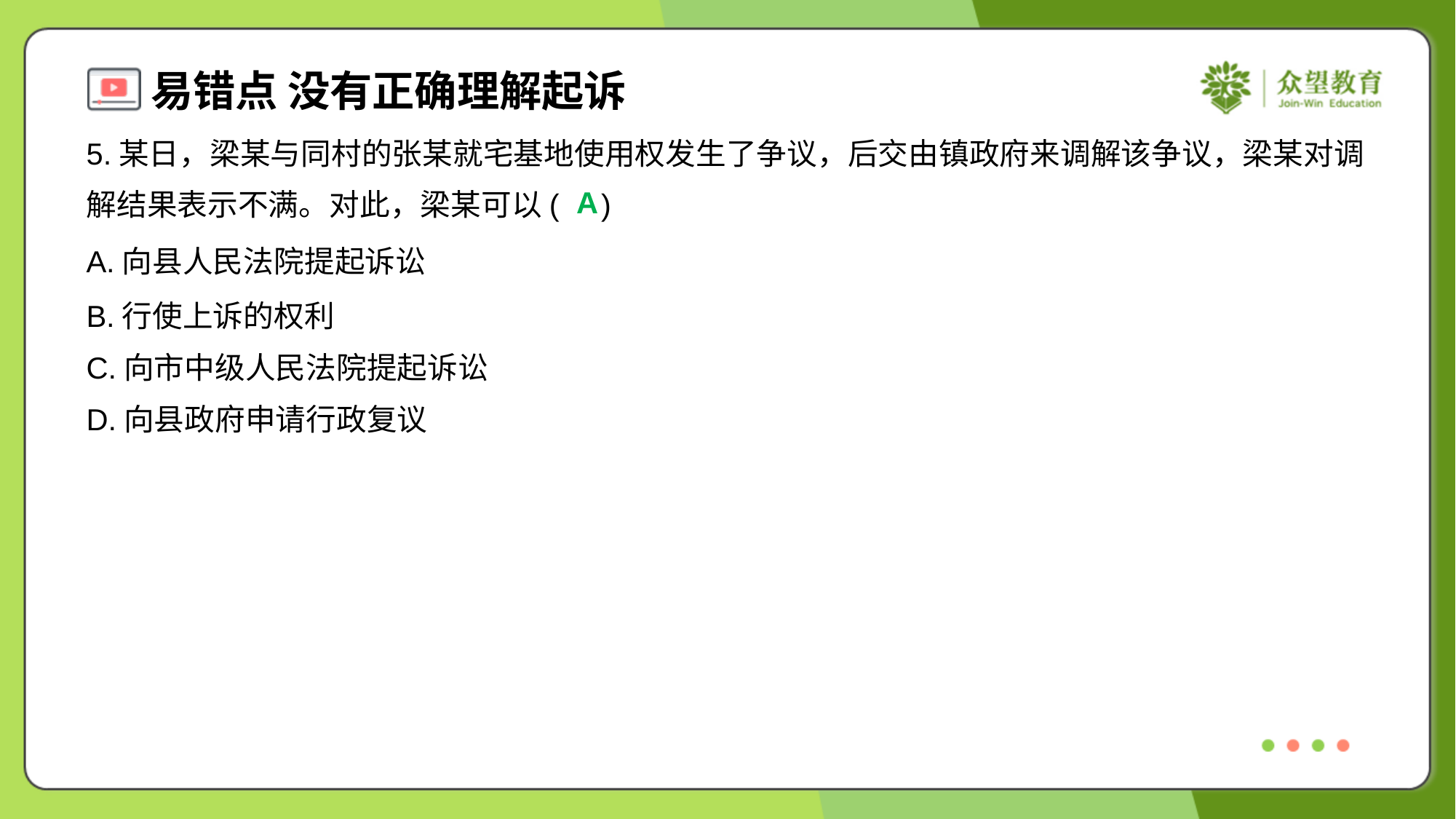

5.某日，梁某与同村的张某就宅基地使用权发生了争议，后交由镇政府来调解该争议，梁某对调
解结果表示不满。对此，梁某可以(     )
A
A.向县人民法院提起诉讼
B.行使上诉的权利
C.向市中级人民法院提起诉讼
D.向县政府申请行政复议